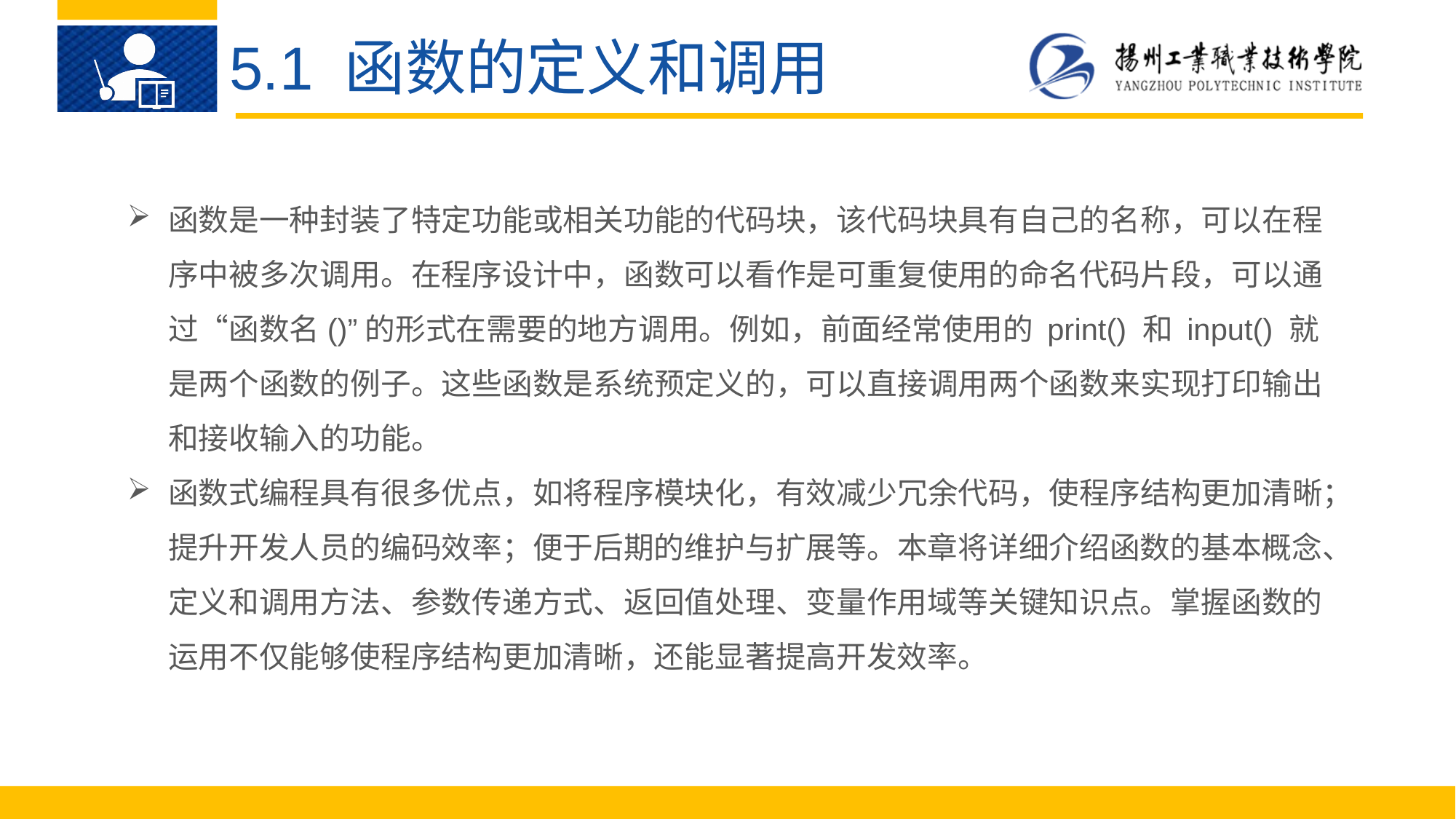

5.1 函数的定义和调用
函数是一种封装了特定功能或相关功能的代码块，该代码块具有自己的名称，可以在程序中被多次调用。在程序设计中，函数可以看作是可重复使用的命名代码片段，可以通过“函数名()”的形式在需要的地方调用。例如，前面经常使用的 print() 和 input() 就是两个函数的例子。这些函数是系统预定义的，可以直接调用两个函数来实现打印输出和接收输入的功能。
函数式编程具有很多优点，如将程序模块化，有效减少冗余代码，使程序结构更加清晰；提升开发人员的编码效率；便于后期的维护与扩展等。本章将详细介绍函数的基本概念、定义和调用方法、参数传递方式、返回值处理、变量作用域等关键知识点。掌握函数的运用不仅能够使程序结构更加清晰，还能显著提高开发效率。